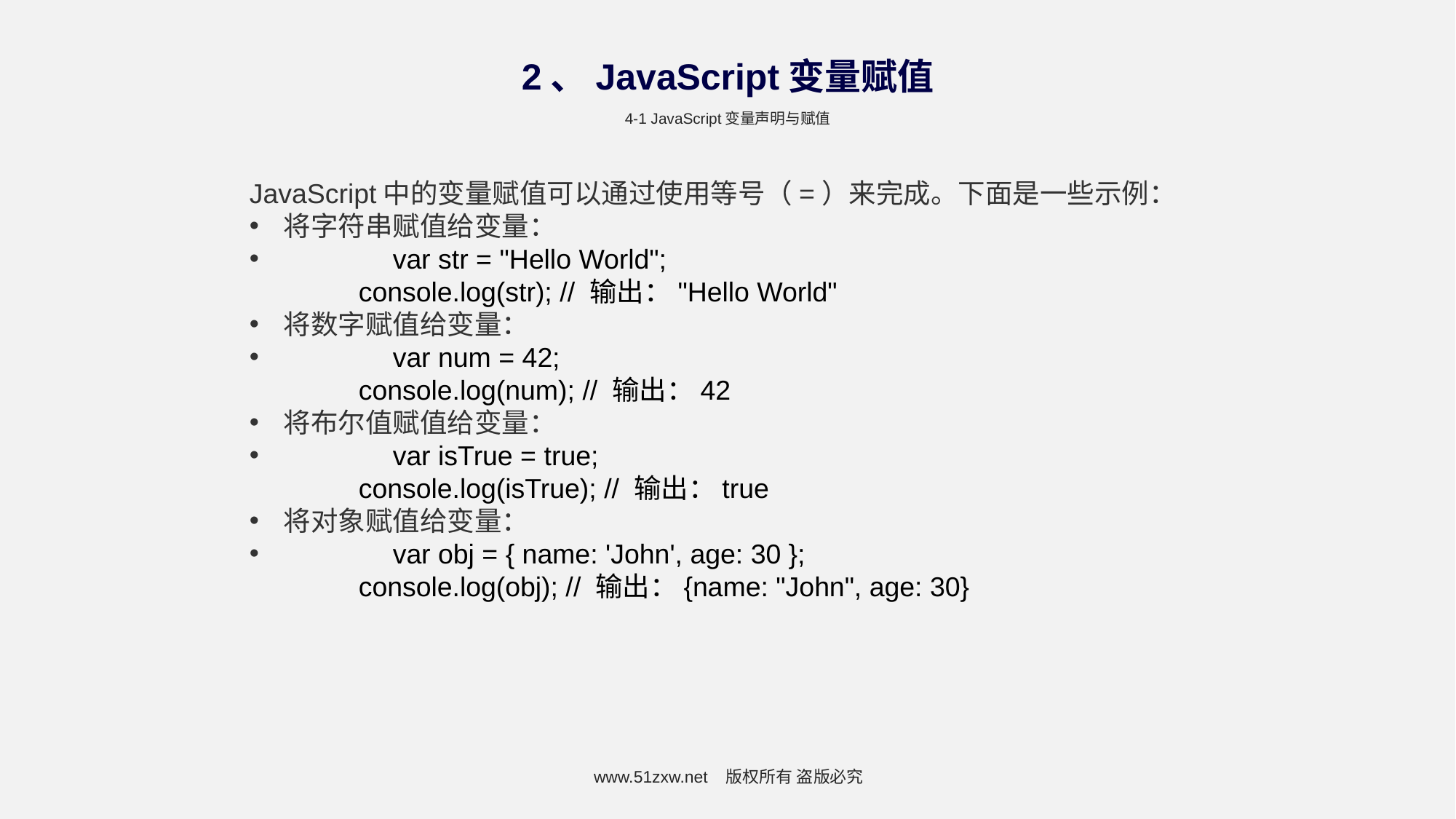

2、JavaScript变量赋值
4-1 JavaScript变量声明与赋值
JavaScript中的变量赋值可以通过使用等号（=）来完成。下面是一些示例：
将字符串赋值给变量：
	var str = "Hello World";
	console.log(str); // 输出："Hello World"
将数字赋值给变量：
	var num = 42;
	console.log(num); // 输出：42
将布尔值赋值给变量：
	var isTrue = true;
	console.log(isTrue); // 输出：true
将对象赋值给变量：
	var obj = { name: 'John', age: 30 };
	console.log(obj); // 输出：{name: "John", age: 30}
www.51zxw.net   版权所有 盗版必究